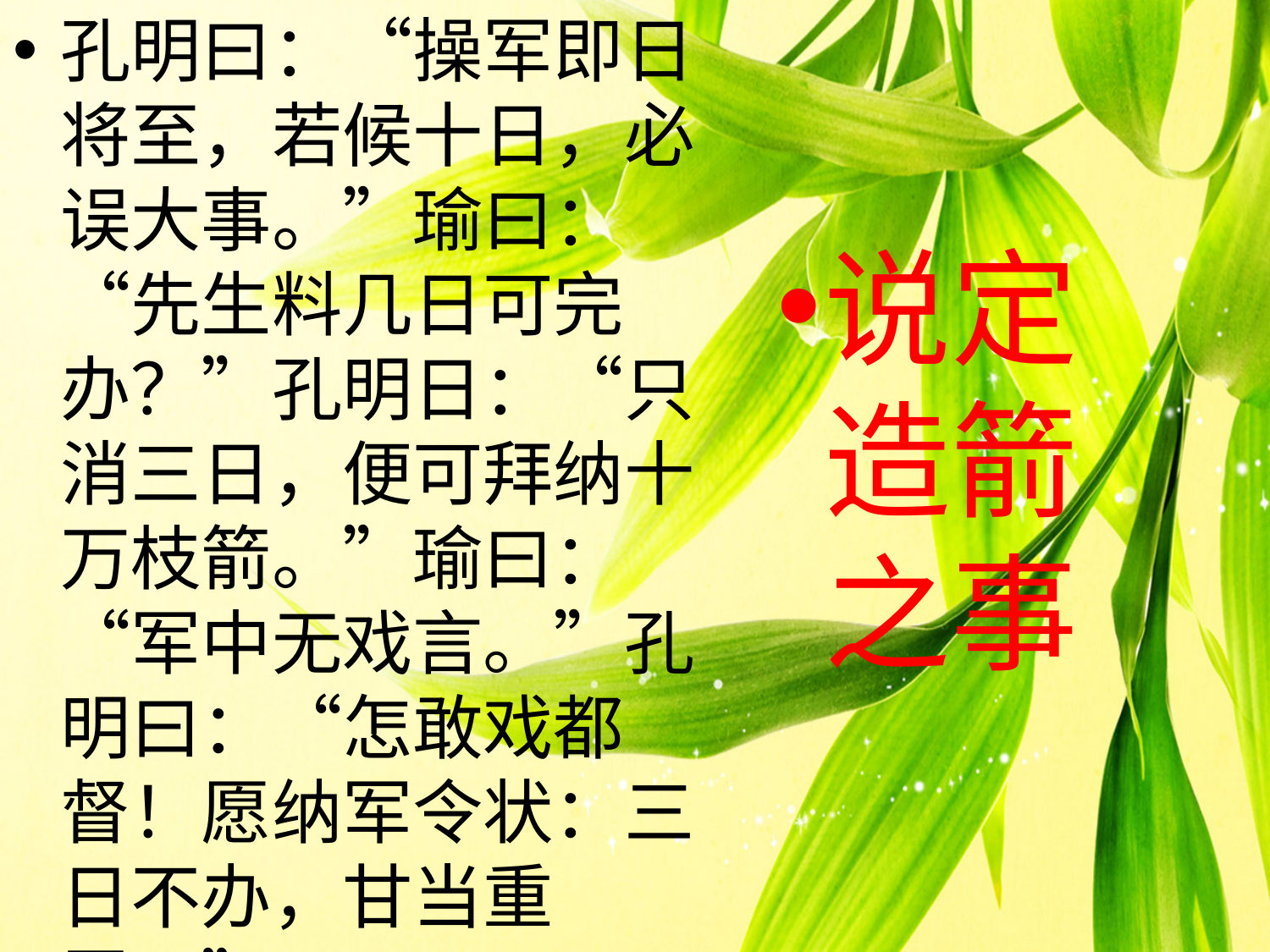

孔明曰：“操军即日将至，若候十日，必误大事。”瑜曰：“先生料几日可完办？”孔明日：“只消三日，便可拜纳十万枝箭。”瑜曰：“军中无戏言。”孔明曰：“怎敢戏都督！愿纳军令状：三日不办，甘当重罚。”
#
说定造箭之事